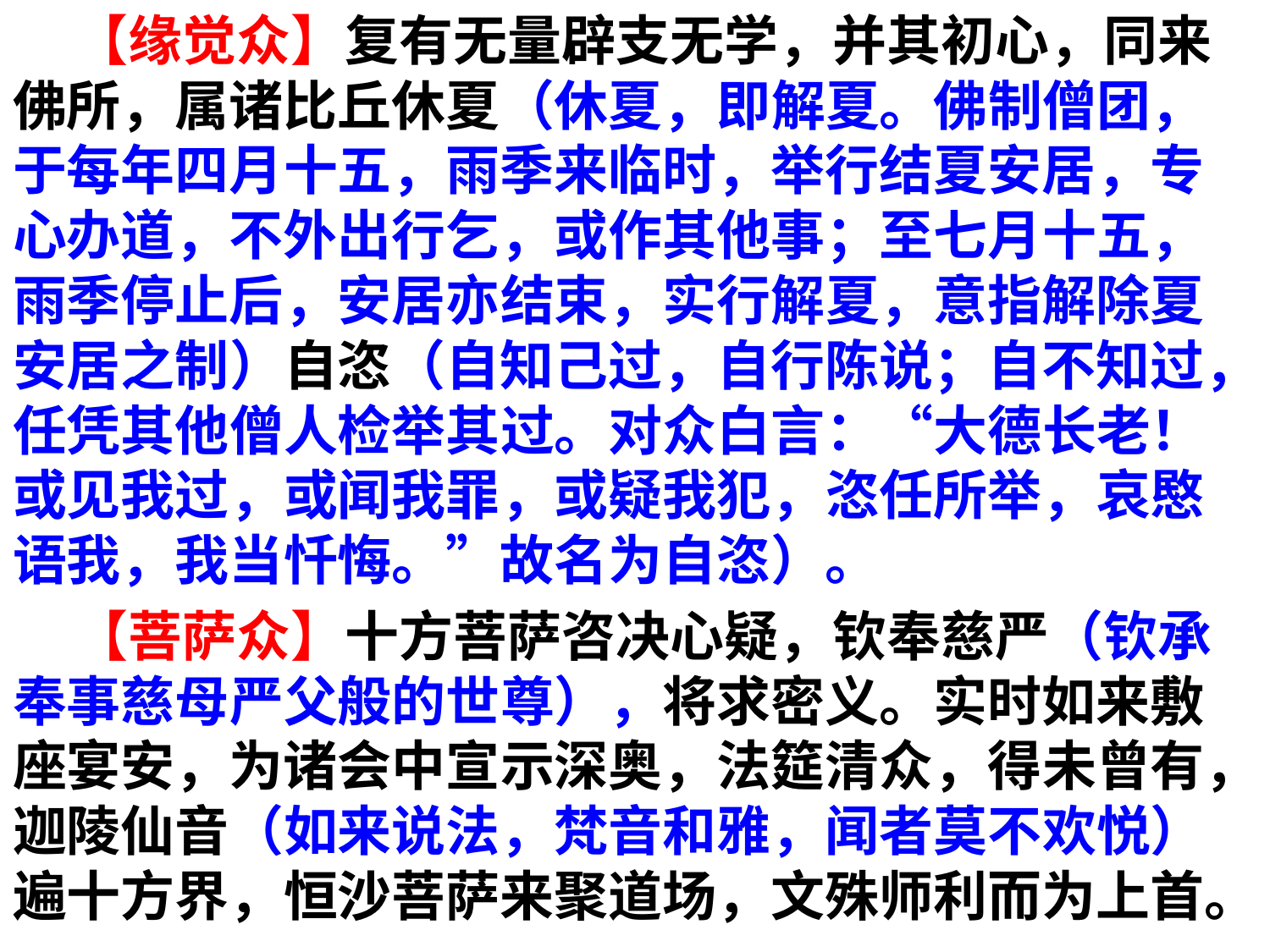

【缘觉众】复有无量辟支无学，并其初心，同来佛所，属诸比丘休夏（休夏，即解夏。佛制僧团，于每年四月十五，雨季来临时，举行结夏安居，专心办道，不外出行乞，或作其他事；至七月十五，雨季停止后，安居亦结束，实行解夏，意指解除夏安居之制）自恣（自知己过，自行陈说；自不知过，任凭其他僧人检举其过。对众白言：“大德长老！或见我过，或闻我罪，或疑我犯，恣任所举，哀愍语我，我当忏悔。”故名为自恣）。
    【菩萨众】十方菩萨咨决心疑，钦奉慈严（钦承奉事慈母严父般的世尊），将求密义。实时如来敷座宴安，为诸会中宣示深奥，法筵清众，得未曾有，迦陵仙音（如来说法，梵音和雅，闻者莫不欢悦）遍十方界，恒沙菩萨来聚道场，文殊师利而为上首。